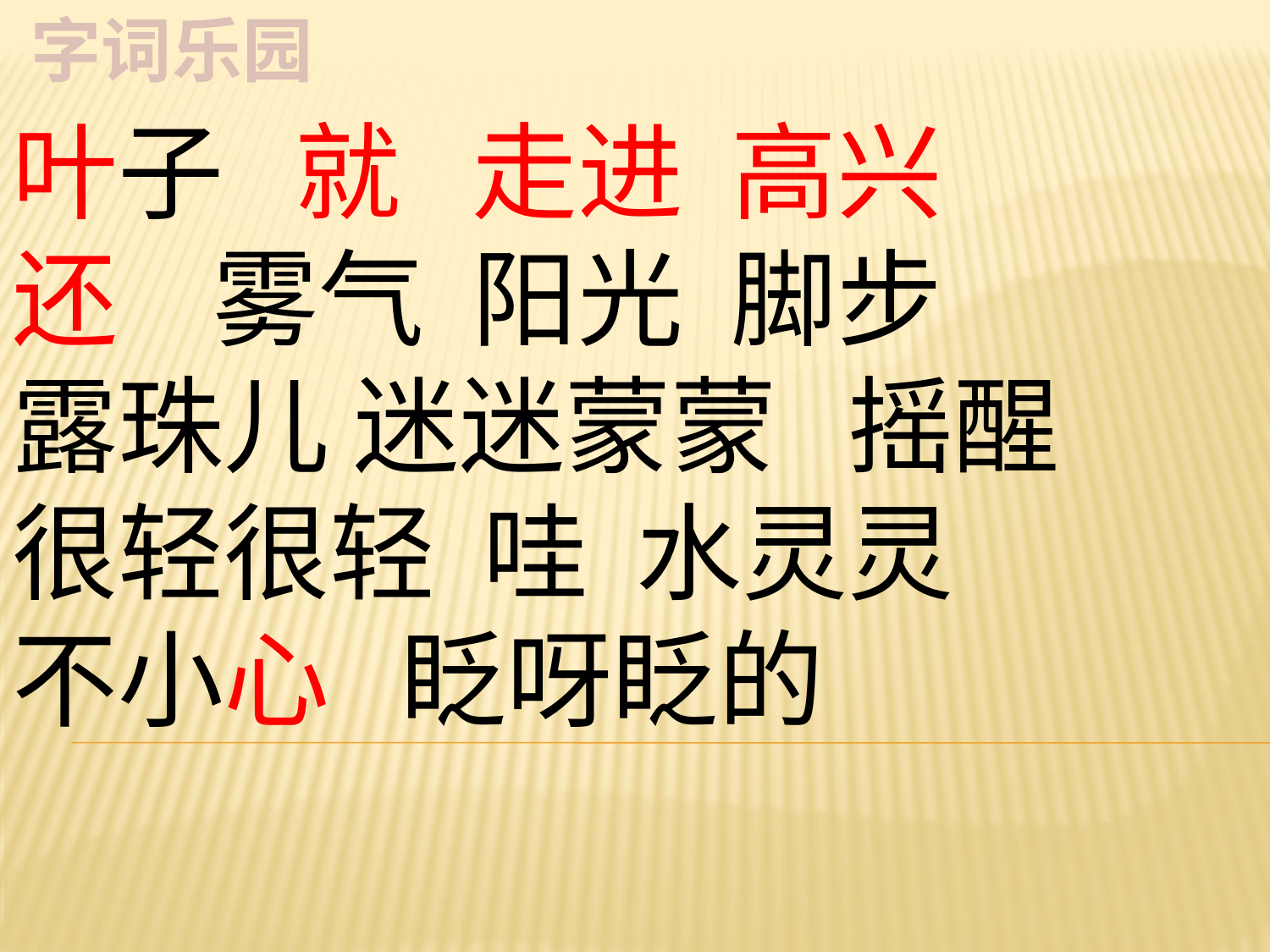

字词乐园
叶子   就   走进  高兴
还    雾气  阳光  脚步
露珠儿 迷迷蒙蒙   摇醒
很轻很轻  哇  水灵灵
不小心   眨呀眨的